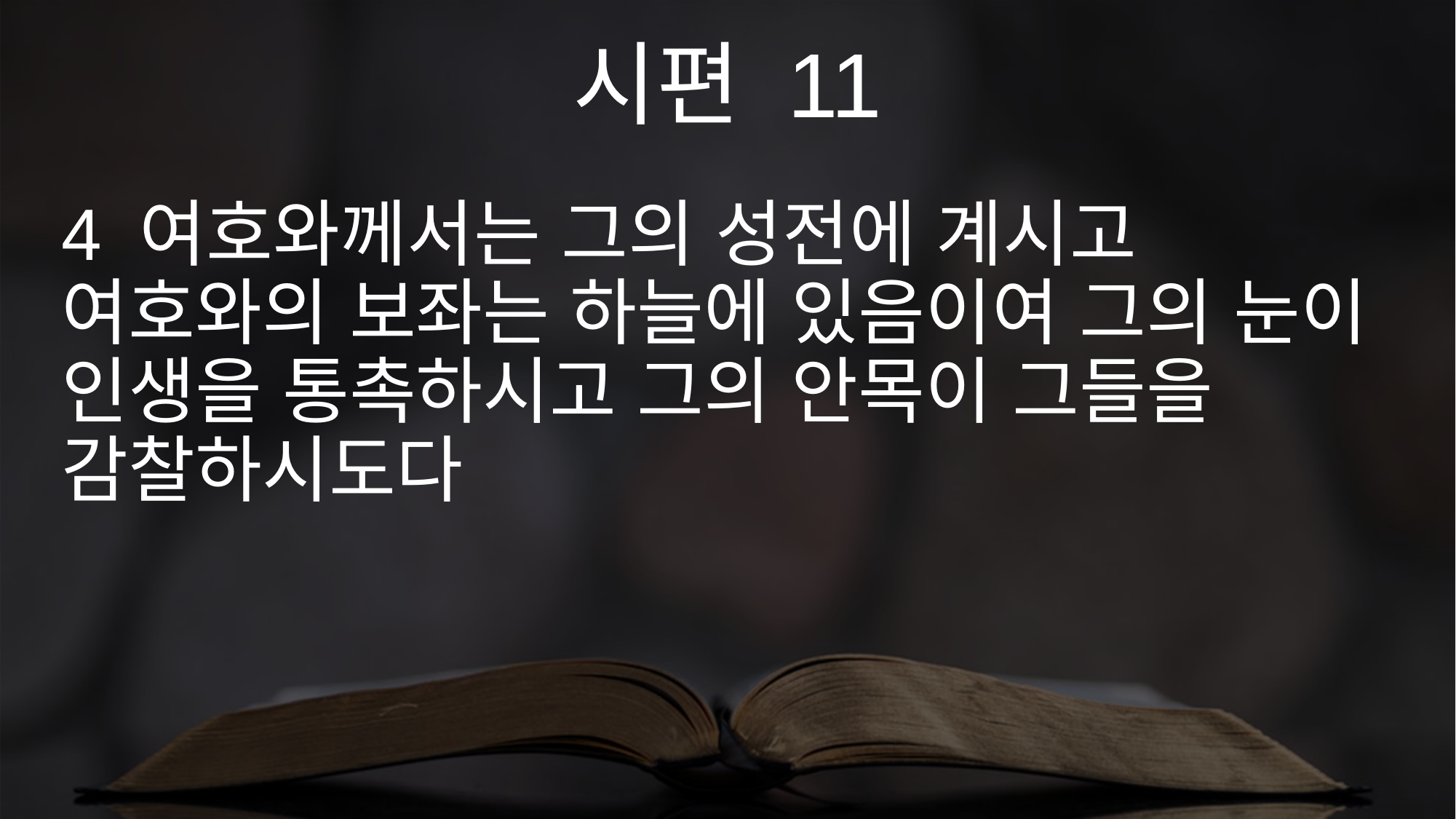

시편 11
4 여호와께서는 그의 성전에 계시고 여호와의 보좌는 하늘에 있음이여 그의 눈이 인생을 통촉하시고 그의 안목이 그들을 감찰하시도다